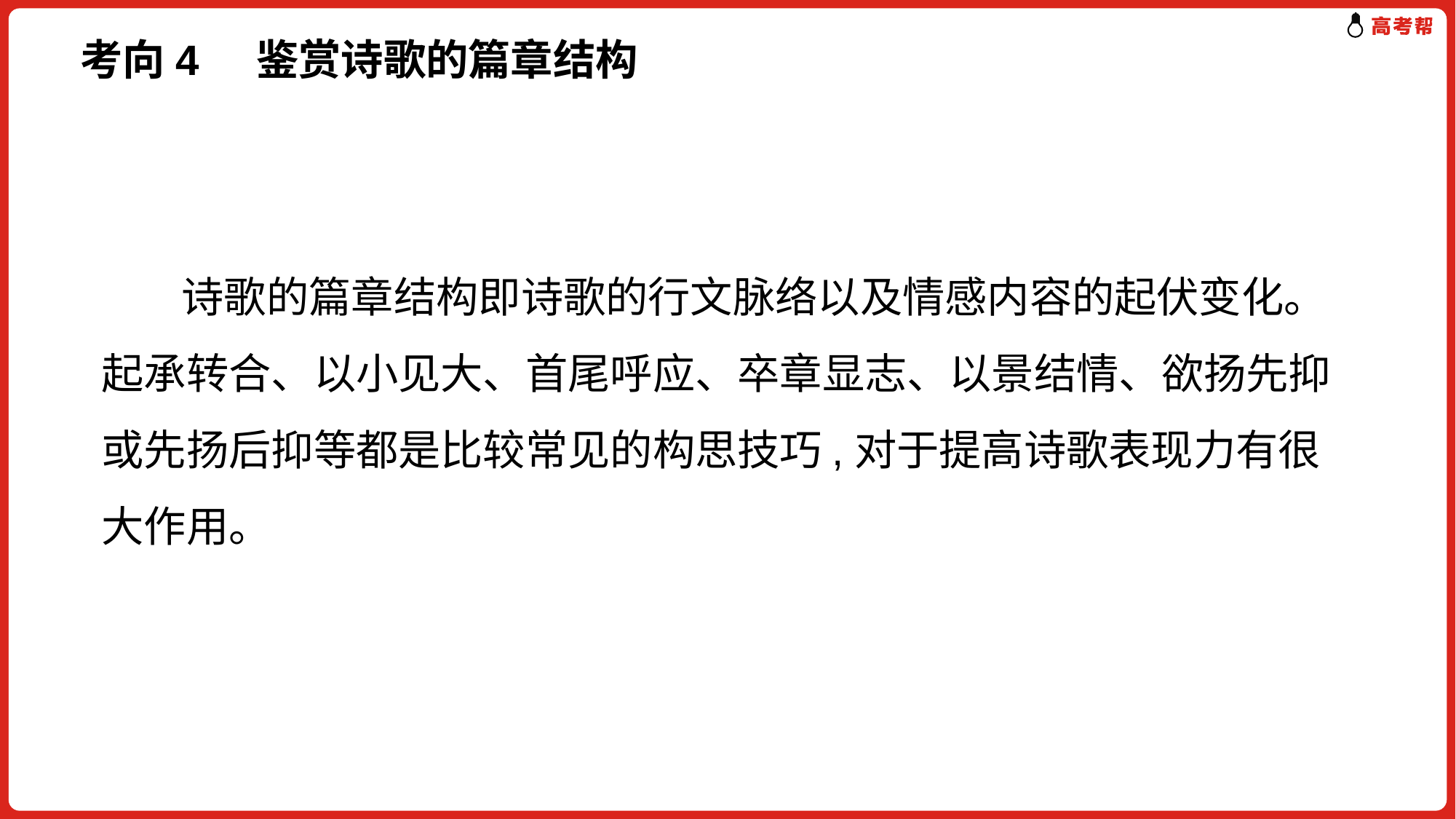

# 考向4    鉴赏诗歌的篇章结构
　    诗歌的篇章结构即诗歌的行文脉络以及情感内容的起伏变化。起承转合、以小见大、首尾呼应、卒章显志、以景结情、欲扬先抑或先扬后抑等都是比较常见的构思技巧,对于提高诗歌表现力有很大作用。